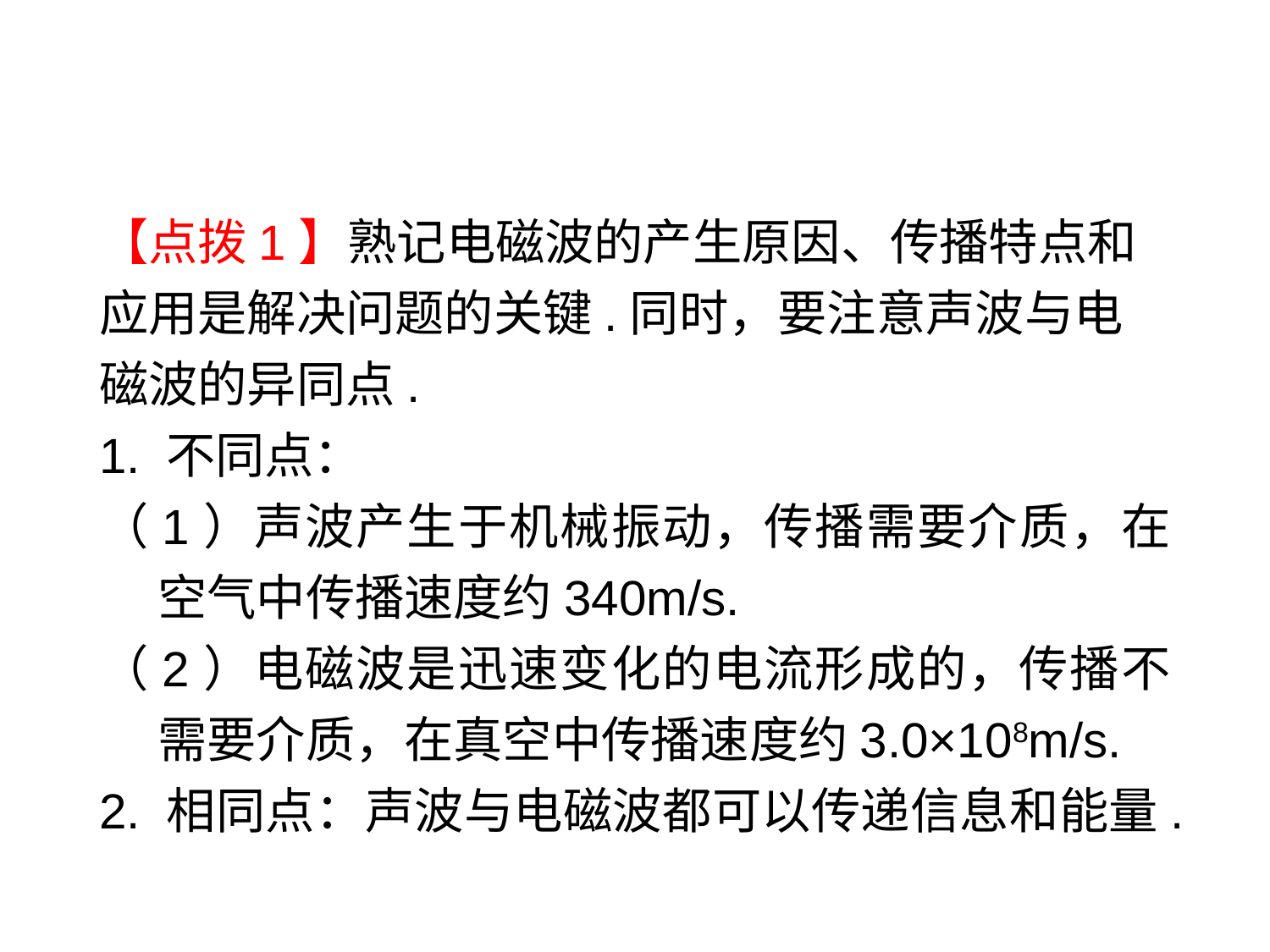

【点拨1】熟记电磁波的产生原因、传播特点和应用是解决问题的关键.同时，要注意声波与电磁波的异同点.
1. 不同点：
（1）声波产生于机械振动，传播需要介质，在空气中传播速度约340m/s.
（2）电磁波是迅速变化的电流形成的，传播不需要介质，在真空中传播速度约3.0×108m/s.
2. 相同点：声波与电磁波都可以传递信息和能量.